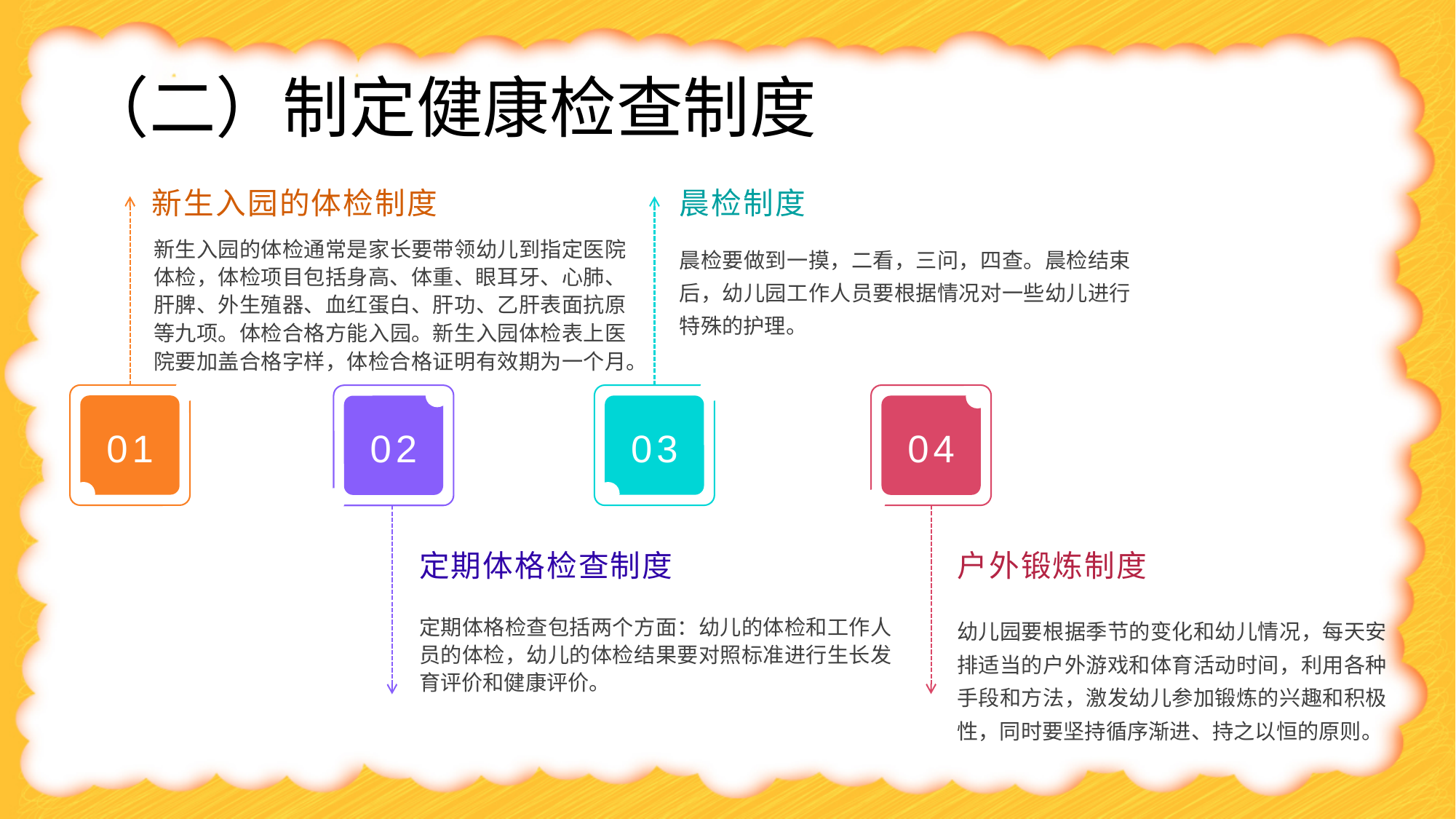

（二）制定健康检查制度
新生入园的体检制度
晨检制度
新生入园的体检通常是家长要带领幼儿到指定医院体检，体检项目包括身高、体重、眼耳牙、心肺、肝脾、外生殖器、血红蛋白、肝功、乙肝表面抗原等九项。体检合格方能入园。新生入园体检表上医院要加盖合格字样，体检合格证明有效期为一个月。
晨检要做到一摸，二看，三问，四查。晨检结束后，幼儿园工作人员要根据情况对一些幼儿进行特殊的护理。

01
03
04
02

定期体格检查制度
户外锻炼制度
定期体格检查包括两个方面：幼儿的体检和工作人员的体检，幼儿的体检结果要对照标准进行生长发育评价和健康评价。
幼儿园要根据季节的变化和幼儿情况，每天安排适当的户外游戏和体育活动时间，利用各种手段和方法，激发幼儿参加锻炼的兴趣和积极性，同时要坚持循序渐进、持之以恒的原则。